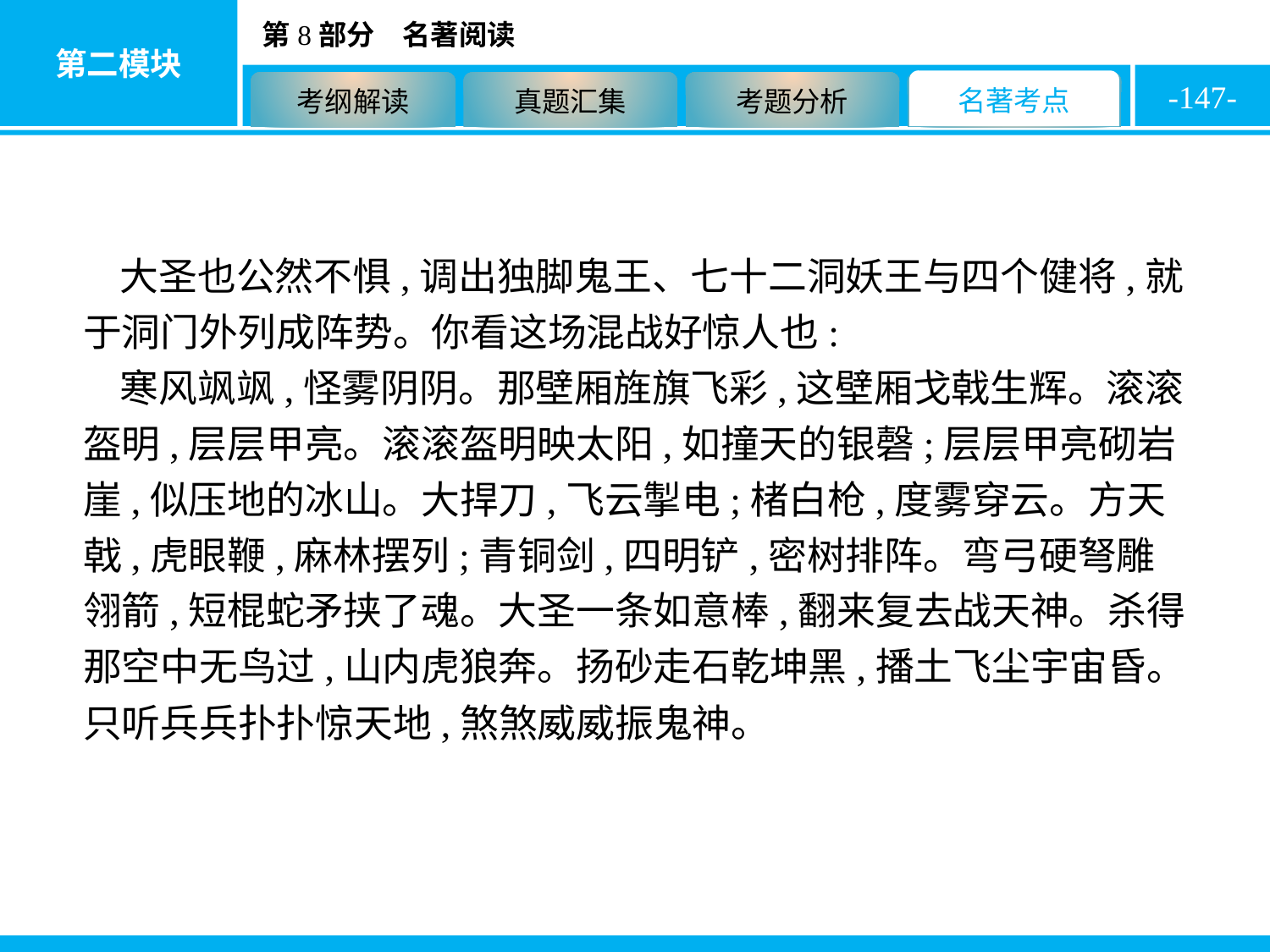

-147-
大圣也公然不惧,调出独脚鬼王、七十二洞妖王与四个健将,就于洞门外列成阵势。你看这场混战好惊人也:
寒风飒飒,怪雾阴阴。那壁厢旌旗飞彩,这壁厢戈戟生辉。滚滚盔明,层层甲亮。滚滚盔明映太阳,如撞天的银磬;层层甲亮砌岩崖,似压地的冰山。大捍刀,飞云掣电;楮白枪,度雾穿云。方天戟,虎眼鞭,麻林摆列;青铜剑,四明铲,密树排阵。弯弓硬弩雕翎箭,短棍蛇矛挟了魂。大圣一条如意棒,翻来复去战天神。杀得那空中无鸟过,山内虎狼奔。扬砂走石乾坤黑,播土飞尘宇宙昏。只听兵兵扑扑惊天地,煞煞威威振鬼神。